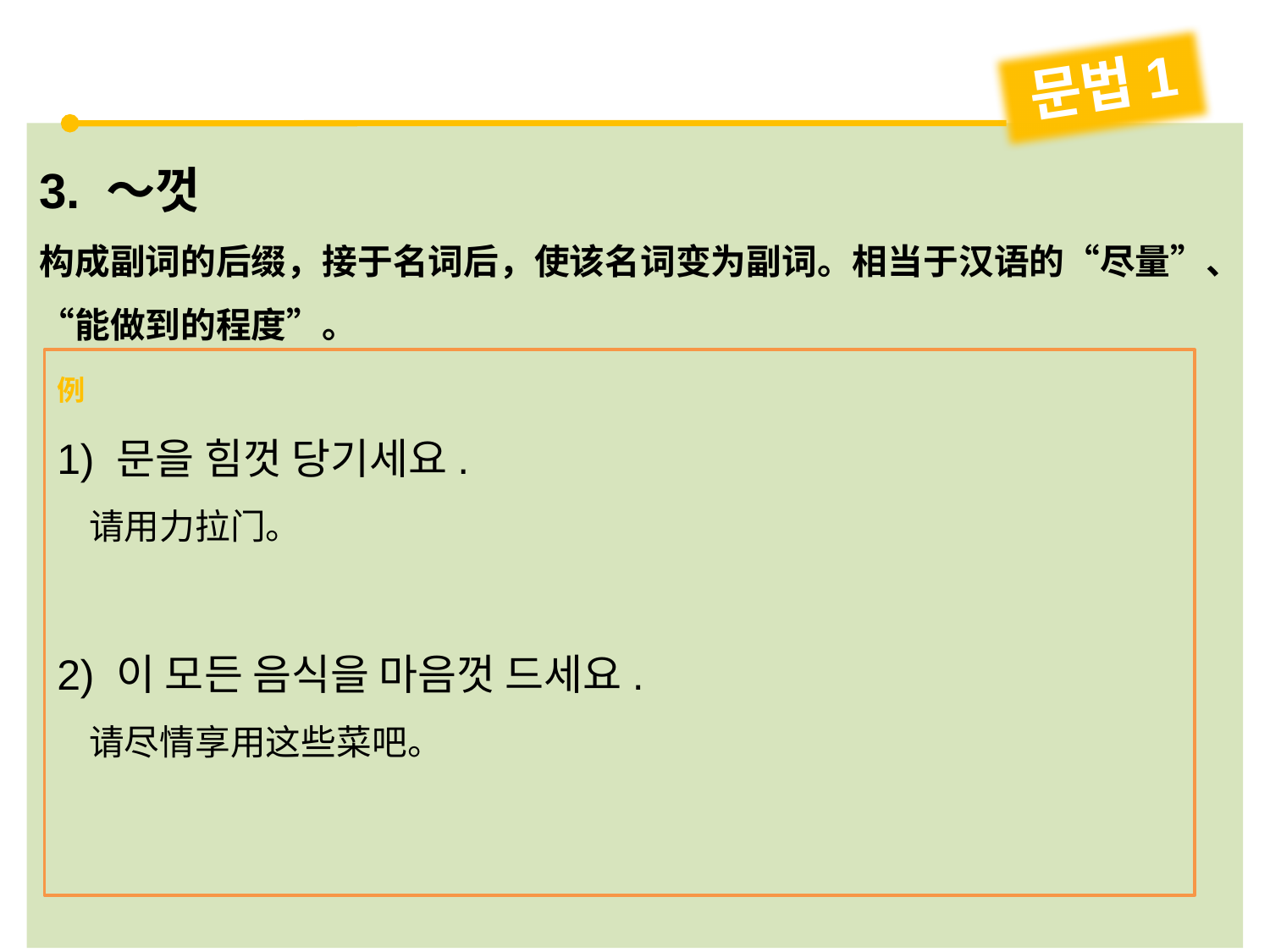

문법1
3. ～껏
构成副词的后缀，接于名词后，使该名词变为副词。相当于汉语的“尽量”、“能做到的程度”。

例
1) 문을 힘껏 당기세요.
   请用力拉门。

2) 이 모든 음식을 마음껏 드세요.
   请尽情享用这些菜吧。